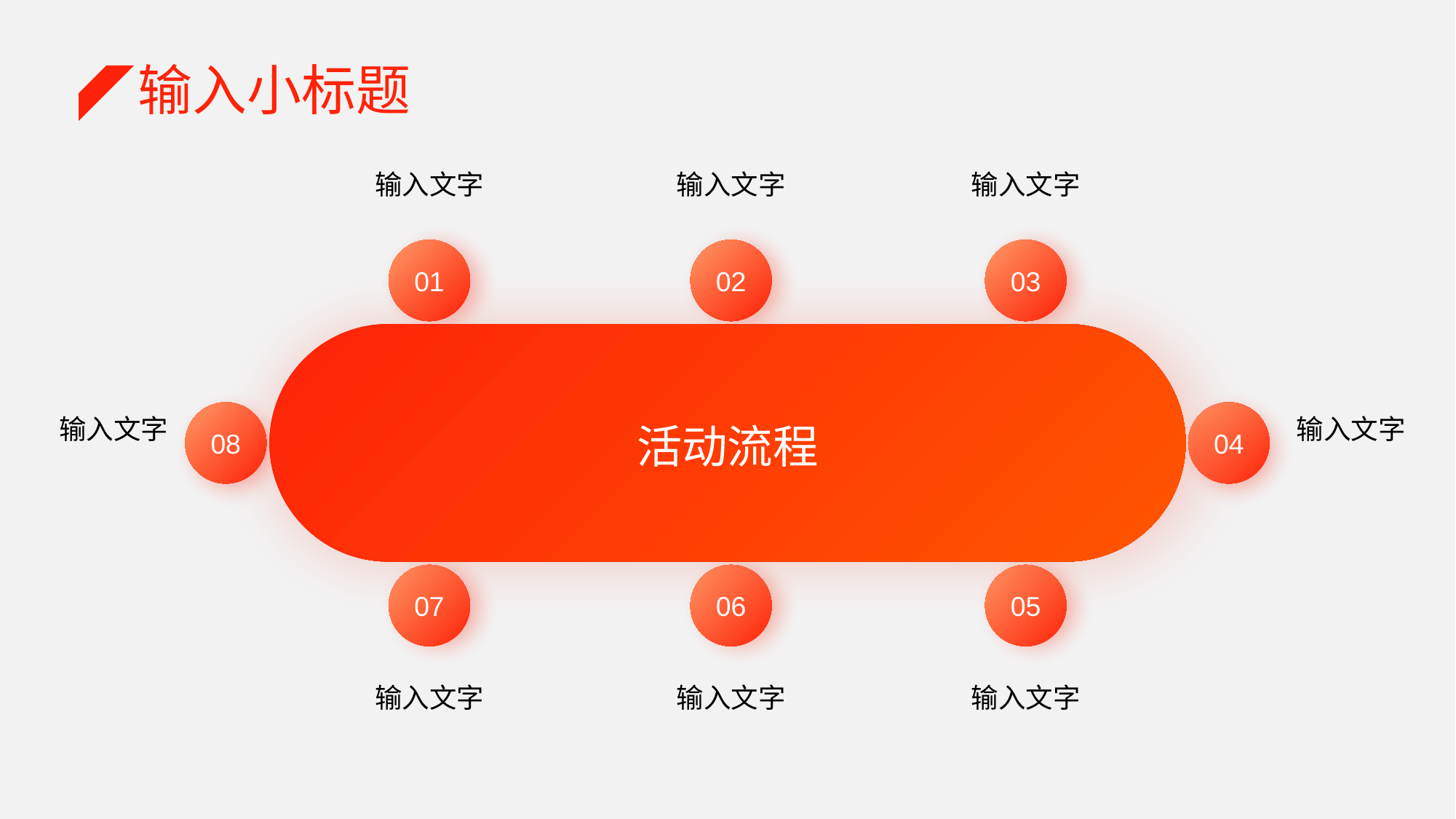

输入小标题
输入文字
输入文字
输入文字

01
02
03

08
04
输入文字
输入文字
活动流程
07
06
05
输入文字
输入文字
输入文字